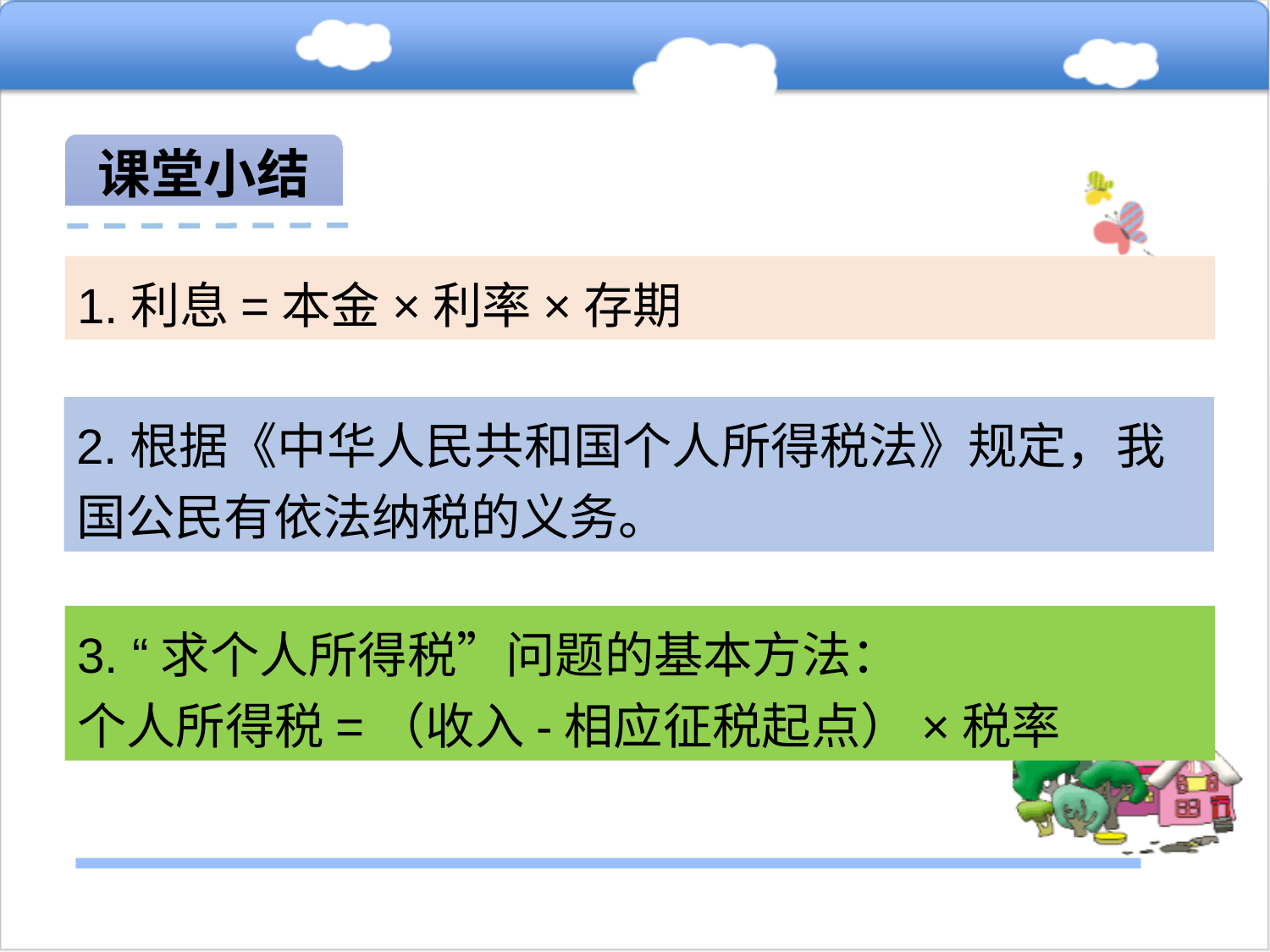

课堂小结
1.利息=本金×利率×存期
2.根据《中华人民共和国个人所得税法》规定，我国公民有依法纳税的义务。
3. “求个人所得税”问题的基本方法：
个人所得税=（收入-相应征税起点）×税率